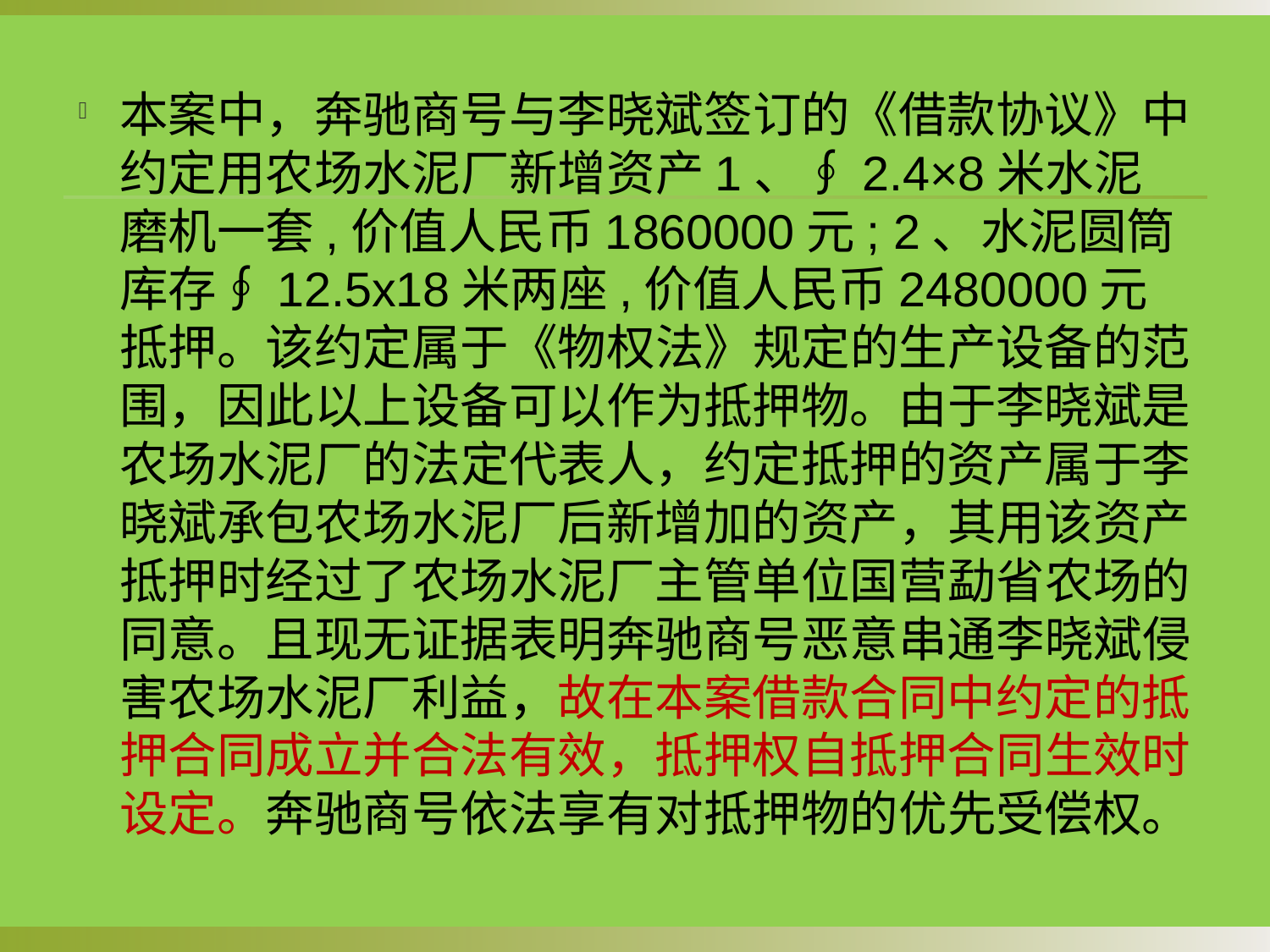

本案中，奔驰商号与李晓斌签订的《借款协议》中约定用农场水泥厂新增资产1、∮2.4×8米水泥磨机一套,价值人民币1860000元; 2、水泥圆筒库存∮12.5x18米两座,价值人民币2480000元抵押。该约定属于《物权法》规定的生产设备的范围，因此以上设备可以作为抵押物。由于李晓斌是农场水泥厂的法定代表人，约定抵押的资产属于李晓斌承包农场水泥厂后新增加的资产，其用该资产抵押时经过了农场水泥厂主管单位国营勐省农场的同意。且现无证据表明奔驰商号恶意串通李晓斌侵害农场水泥厂利益，故在本案借款合同中约定的抵押合同成立并合法有效，抵押权自抵押合同生效时设定。奔驰商号依法享有对抵押物的优先受偿权。